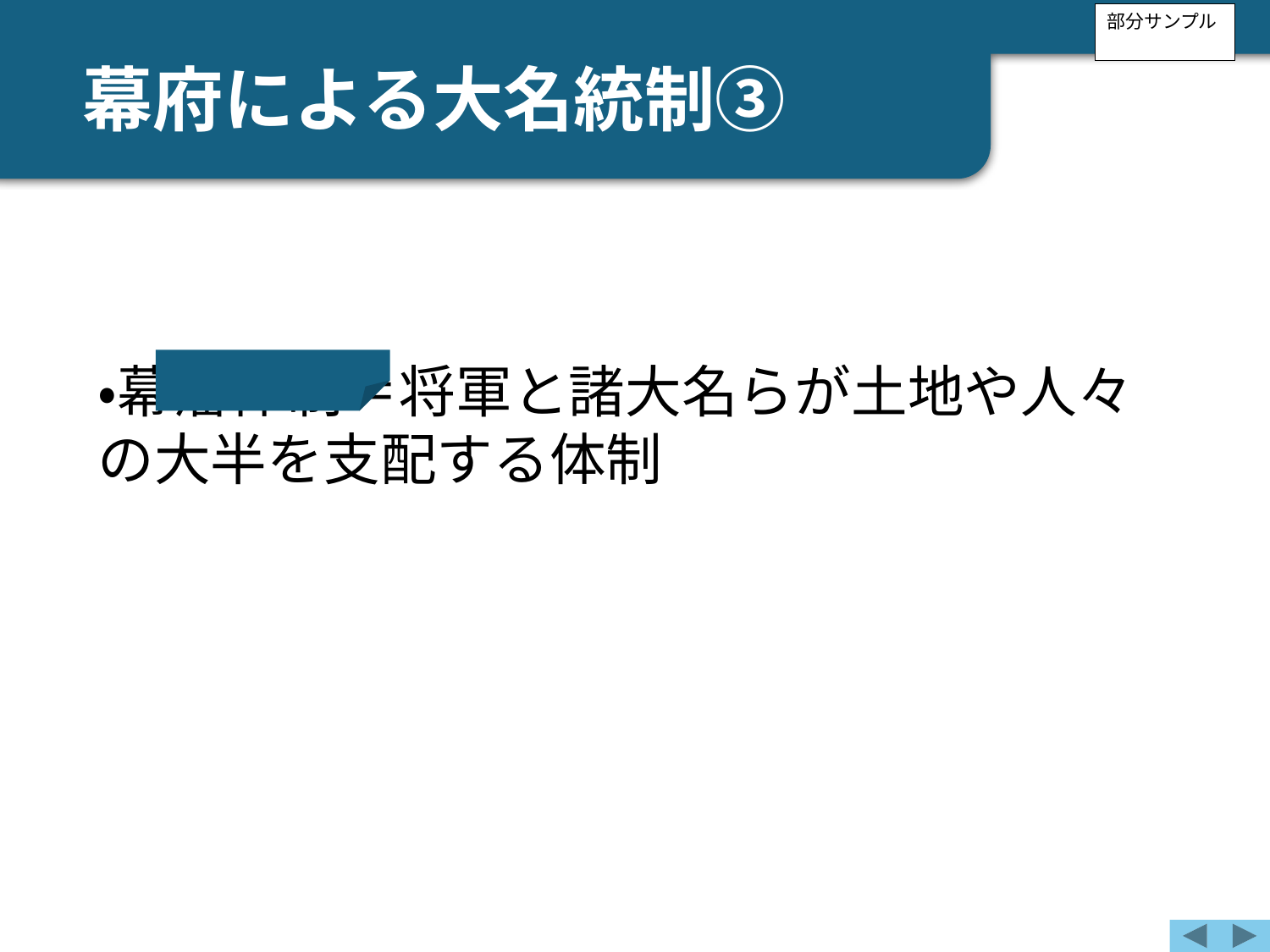

部分サンプル
幕府による大名統制③

・幕藩体制＝将軍と諸大名らが土地や人々の大半を支配する体制